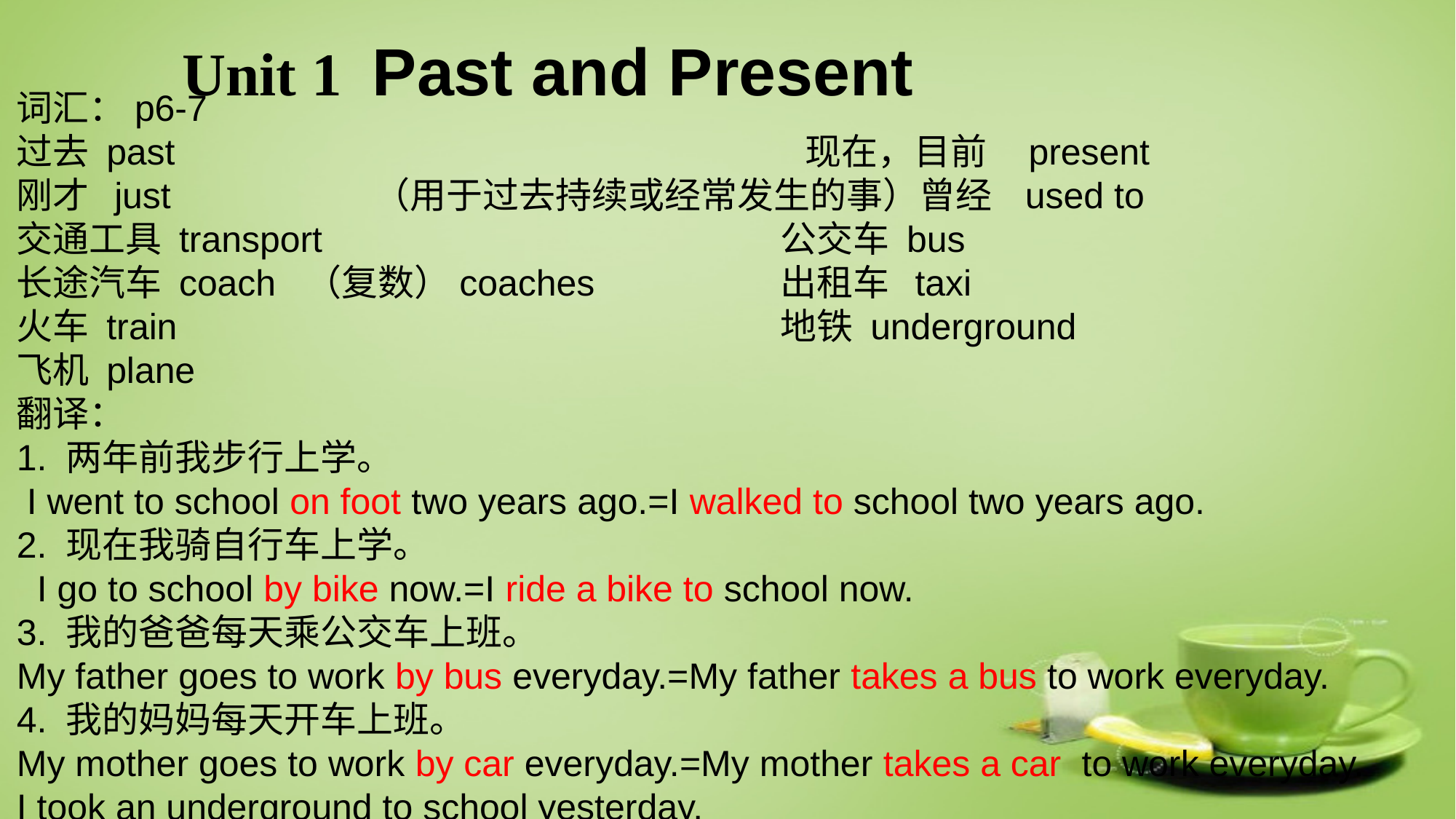

Unit 1  Past and Present
词汇：p6-7
过去 past                                                             现在，目前    present
刚才  just                   （用于过去持续或经常发生的事）曾经   used to
交通工具 transport					公交车 bus
长途汽车 coach  （复数）coaches		出租车  taxi
火车 train						地铁 underground
飞机 plane
翻译：
1. 两年前我步行上学。
 I went to school on foot two years ago.=I walked to school two years ago.
2. 现在我骑自行车上学。
  I go to school by bike now.=I ride a bike to school now.
3. 我的爸爸每天乘公交车上班。
My father goes to work by bus everyday.=My father takes a bus to work everyday.
4. 我的妈妈每天开车上班。
My mother goes to work by car everyday.=My mother takes a car  to work everyday.
I took an underground to school yesterday.